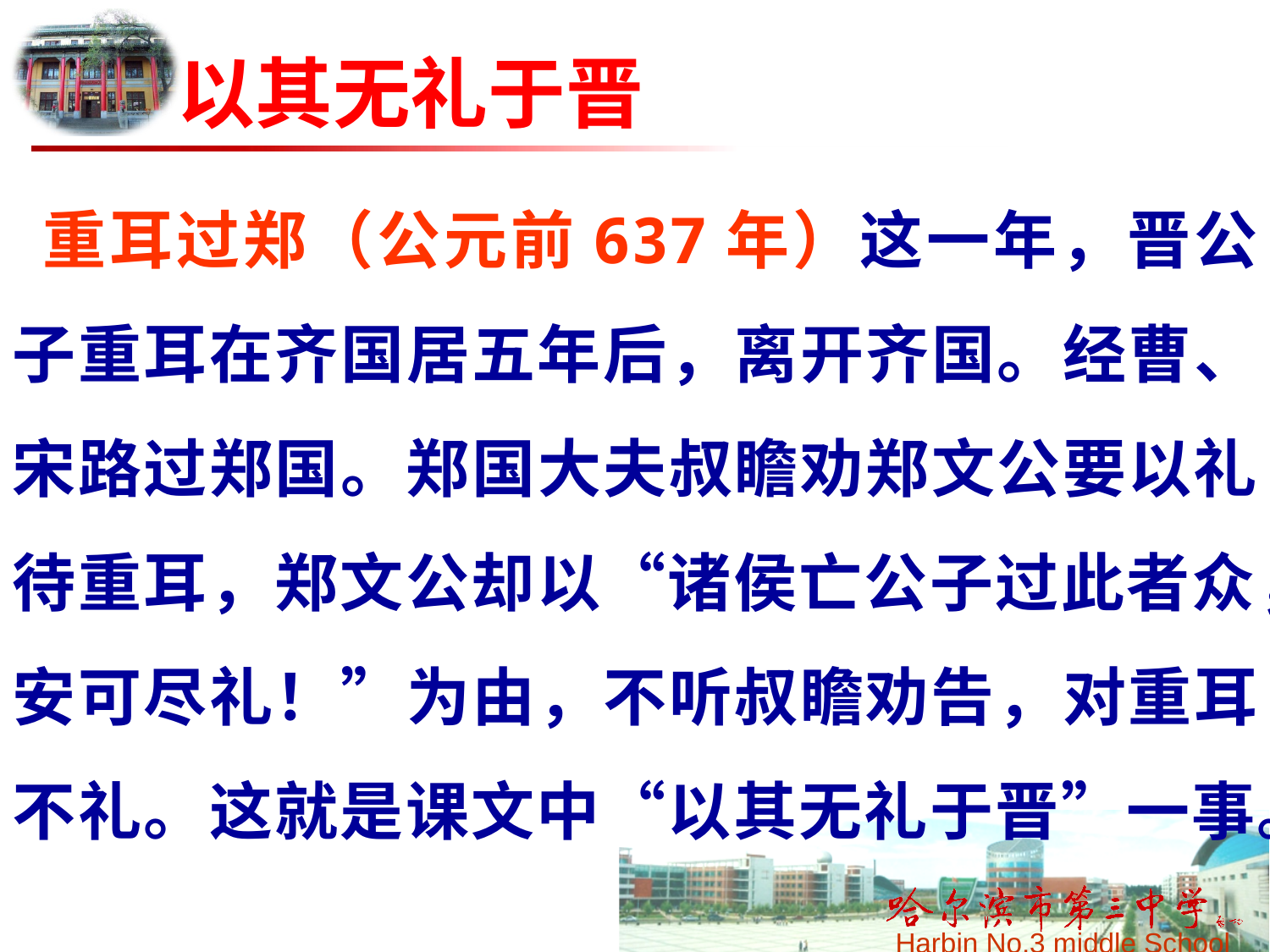

以其无礼于晋
重耳过郑（公元前637年）这一年，晋公子重耳在齐国居五年后，离开齐国。经曹、宋路过郑国。郑国大夫叔瞻劝郑文公要以礼待重耳，郑文公却以“诸侯亡公子过此者众，安可尽礼！”为由，不听叔瞻劝告，对重耳不礼。这就是课文中“以其无礼于晋”一事。